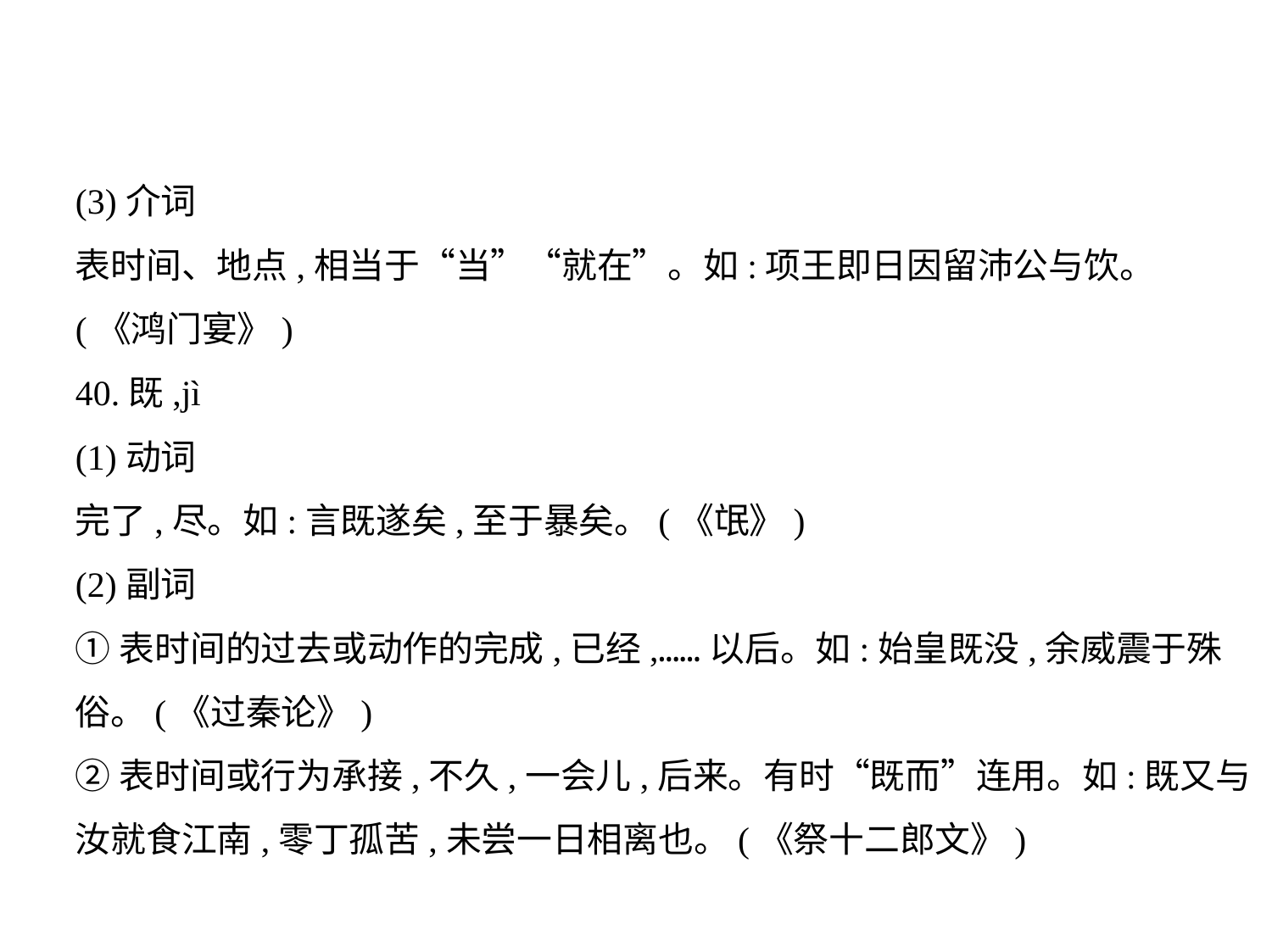

(3)介词
表时间、地点,相当于“当”“就在”。如:项王即日因留沛公与饮。
(《鸿门宴》)
40.既,jì
(1)动词
完了,尽。如:言既遂矣,至于暴矣。(《氓》)
(2)副词
①表时间的过去或动作的完成,已经,……以后。如:始皇既没,余威震于殊
俗。(《过秦论》)
②表时间或行为承接,不久,一会儿,后来。有时“既而”连用。如:既又与
汝就食江南,零丁孤苦,未尝一日相离也。(《祭十二郎文》)